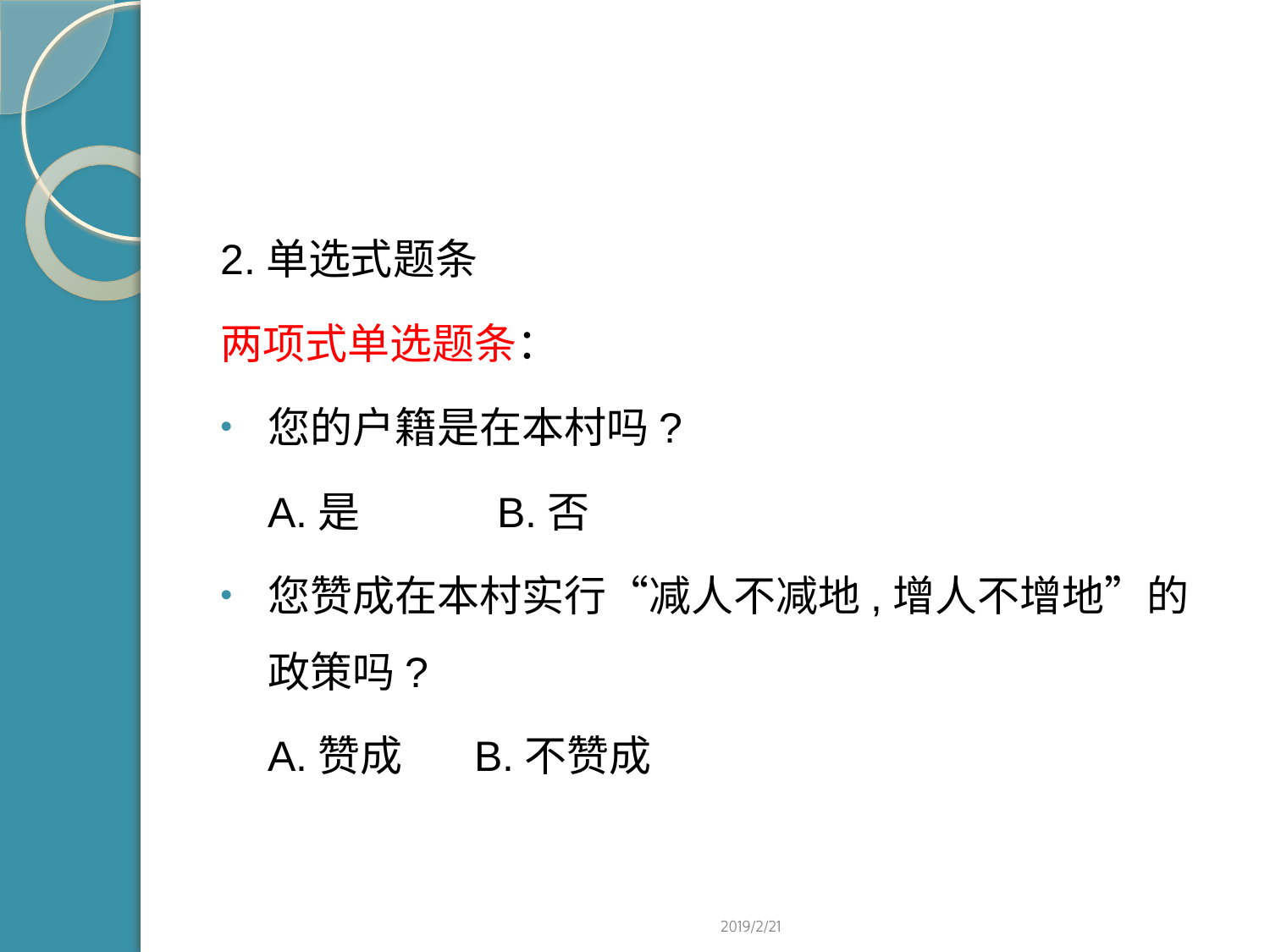

#
2.单选式题条
两项式单选题条：
您的户籍是在本村吗?
    A.是　　　B.否
您赞成在本村实行“减人不减地,增人不增地”的政策吗?
    A.赞成	B.不赞成
2019/2/21